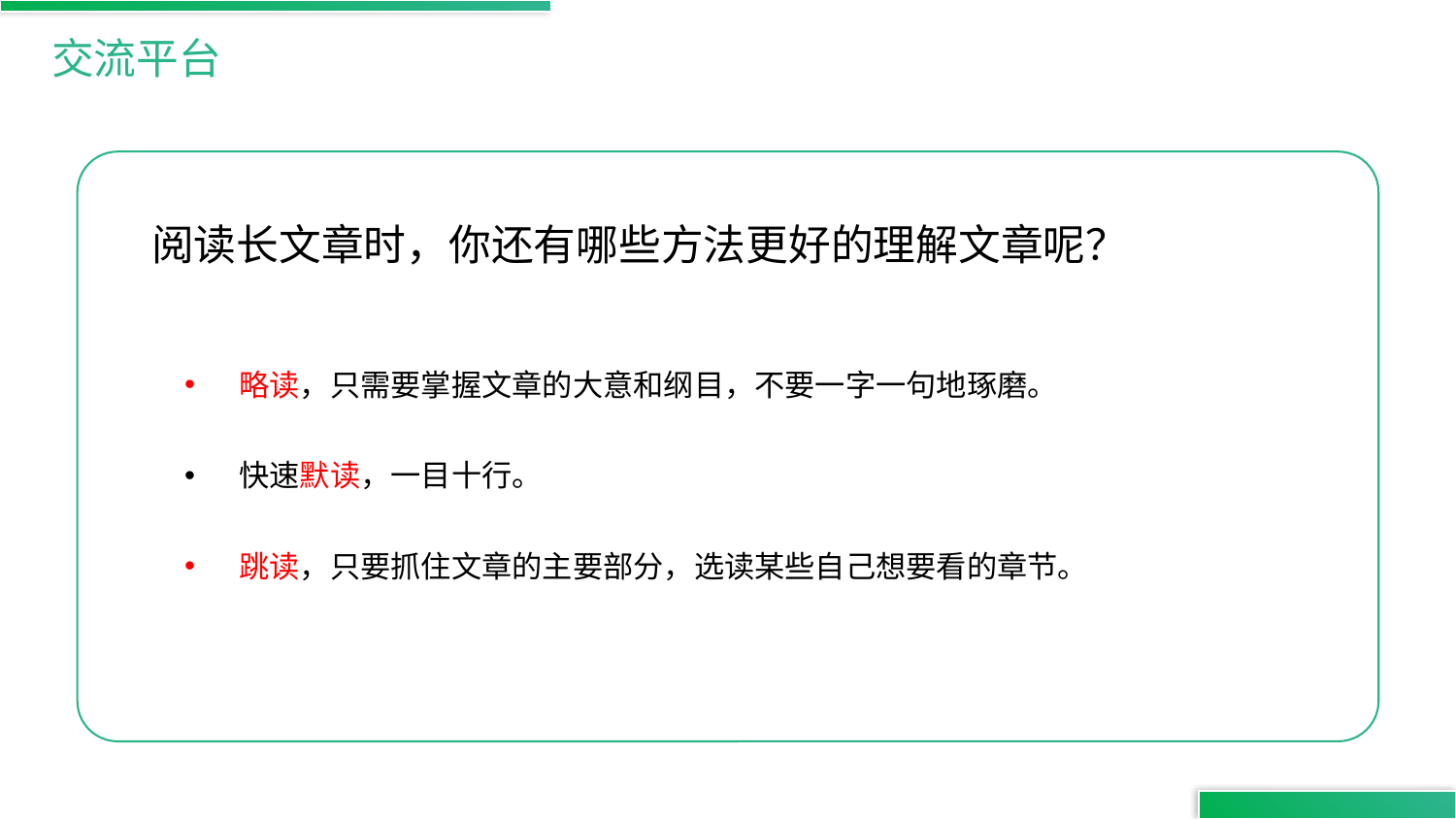

交流平台
阅读长文章时，你还有哪些方法更好的理解文章呢？
略读，只需要掌握文章的大意和纲目，不要一字一句地琢磨。
快速默读，一目十行。
跳读，只要抓住文章的主要部分，选读某些自己想要看的章节。